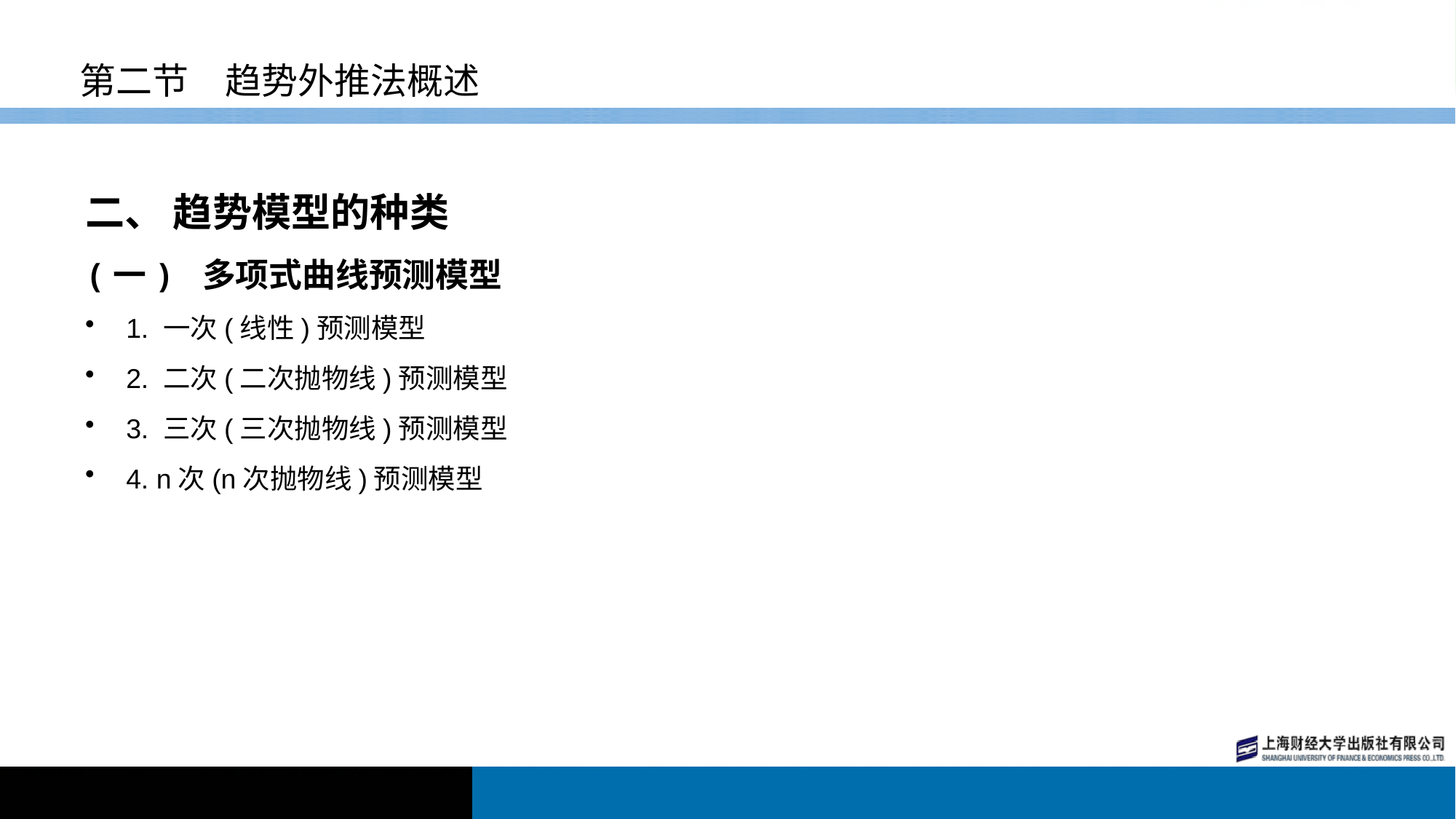

# 第二节　趋势外推法概述
二、 趋势模型的种类
(一) 多项式曲线预测模型
1. 一次(线性)预测模型
2. 二次(二次抛物线)预测模型
3. 三次(三次抛物线)预测模型
4. n次(n次抛物线)预测模型

8